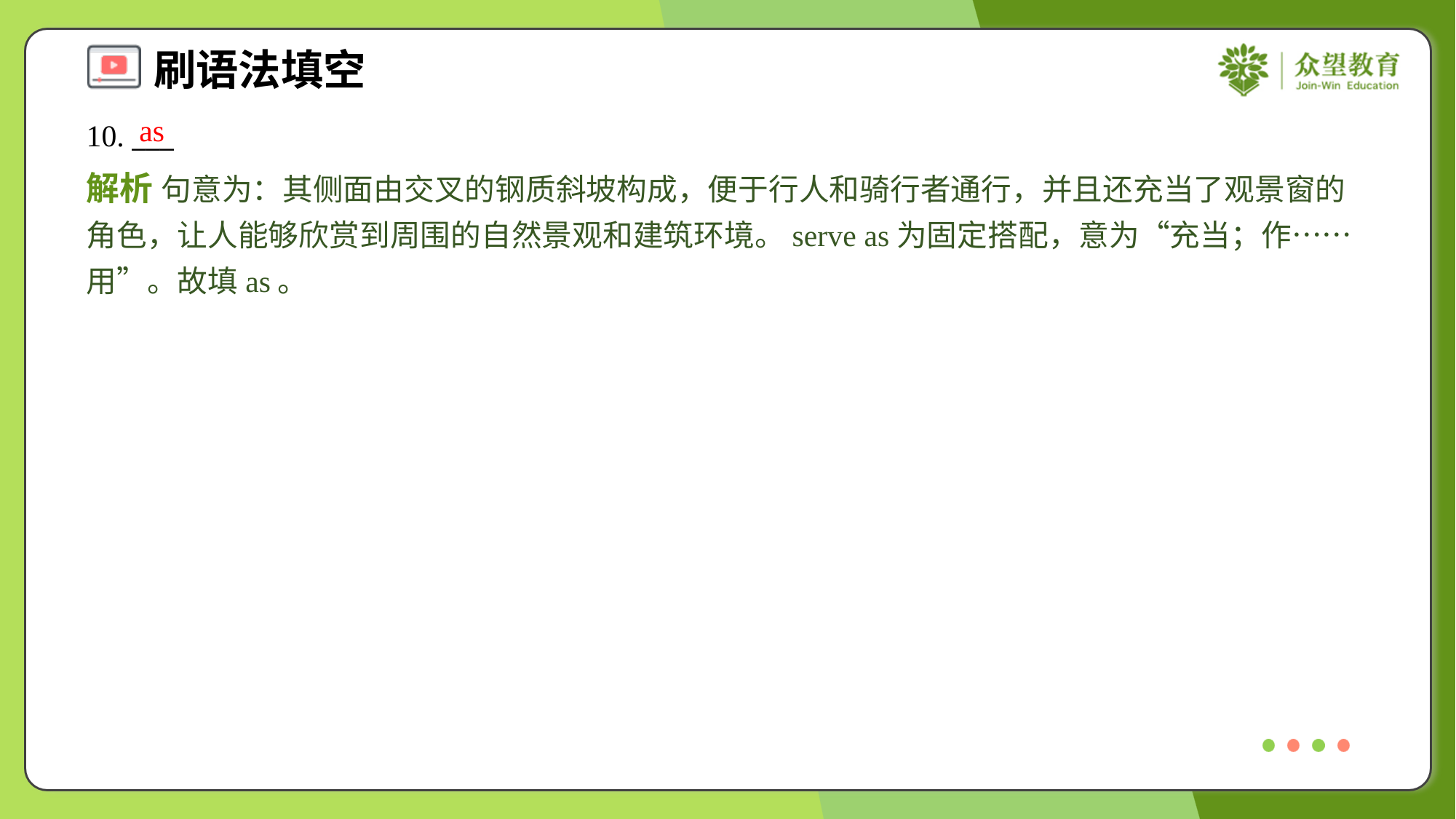

as
10. ___
解析 句意为：其侧面由交叉的钢质斜坡构成，便于行人和骑行者通行，并且还充当了观景窗的角色，让人能够欣赏到周围的自然景观和建筑环境。serve as为固定搭配，意为“充当；作……用”。故填as。